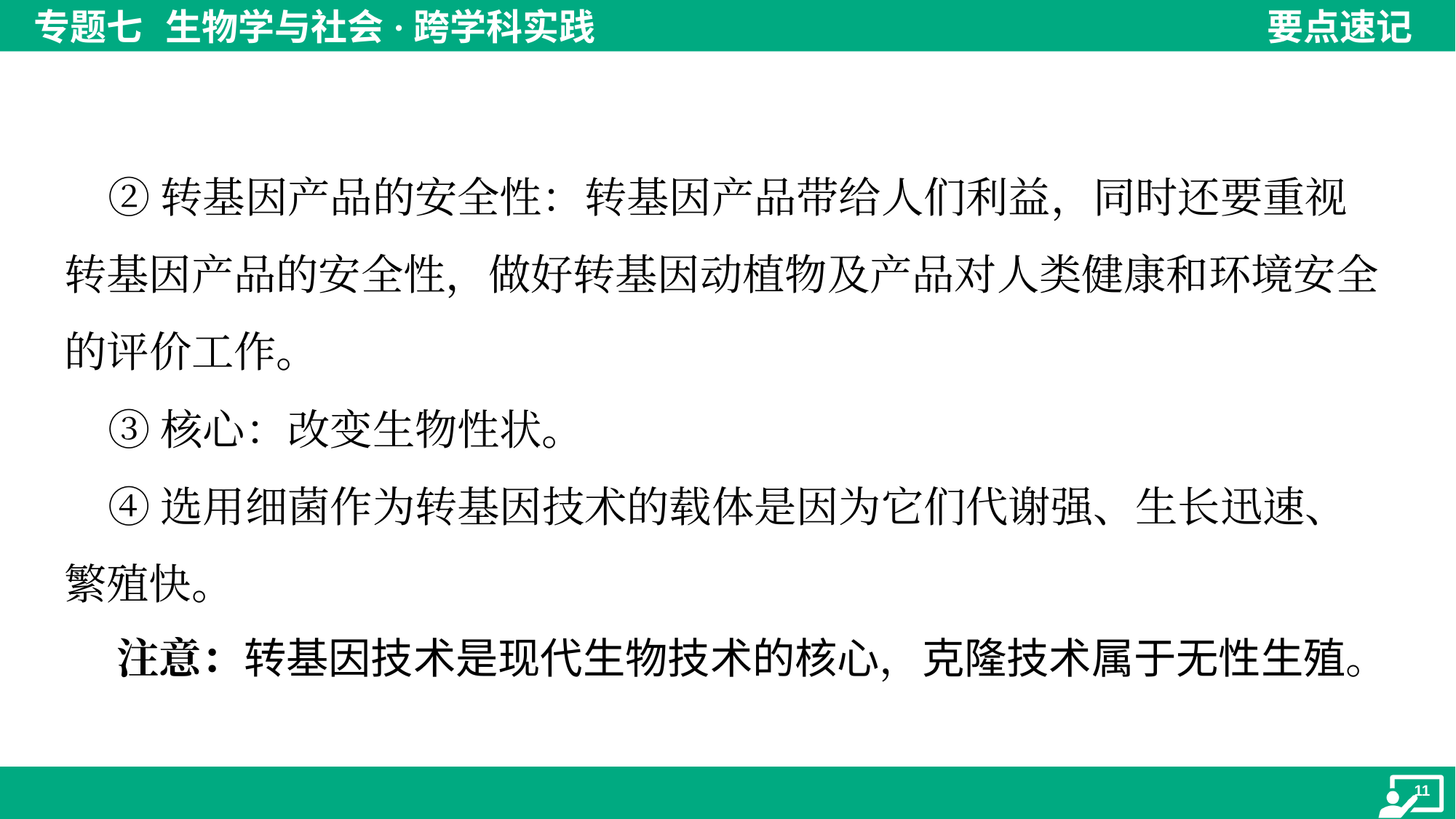

②转基因产品的安全性：转基因产品带给人们利益，同时还要重视
转基因产品的安全性，做好转基因动植物及产品对人类健康和环境安全
的评价工作。
    ③核心：改变生物性状。
    ④选用细菌作为转基因技术的载体是因为它们代谢强、生长迅速、
繁殖快。
    注意：转基因技术是现代生物技术的核心，克隆技术属于无性生殖。